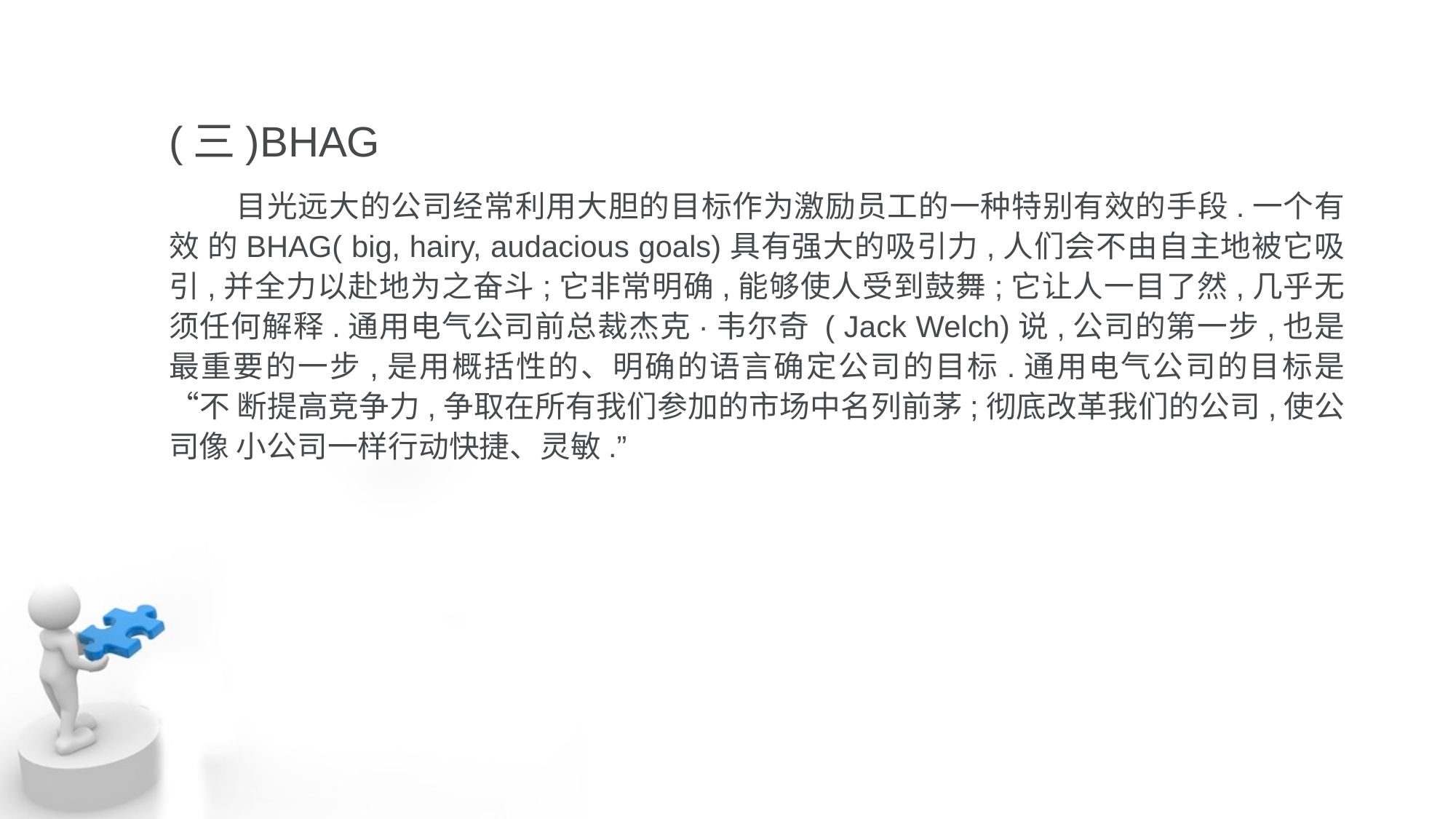

(三)BHAG
        目光远大的公司经常利用大胆的目标作为激励员工的一种特别有效的手段.一个有效 的BHAG( big, hairy, audacious goals)具有强大的吸引力,人们会不由自主地被它吸 引,并全力以赴地为之奋斗;它非常明确,能够使人受到鼓舞;它让人一目了然,几乎无 须任何解释.通用电气公司前总裁杰克·韦尔奇 ( Jack Welch)说,公司的第一步,也是最重要的一步,是用概括性的、明确的语言确定公司的目标.通用电气公司的目标是 “不 断提高竞争力,争取在所有我们参加的市场中名列前茅;彻底改革我们的公司,使公司像 小公司一样行动快捷、灵敏.”